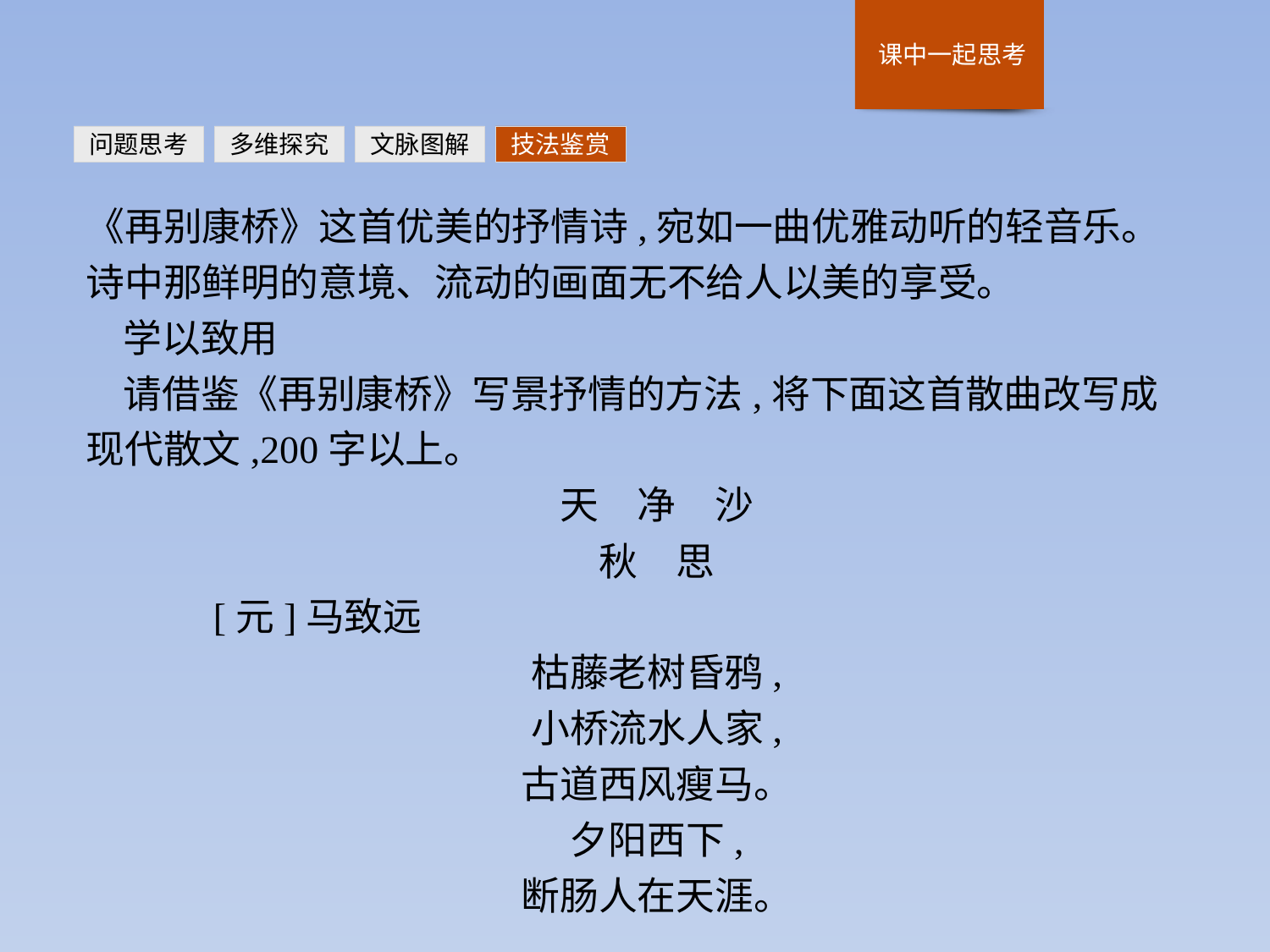

问题思考
多维探究
文脉图解
技法鉴赏
《再别康桥》这首优美的抒情诗,宛如一曲优雅动听的轻音乐。诗中那鲜明的意境、流动的画面无不给人以美的享受。
学以致用
请借鉴《再别康桥》写景抒情的方法,将下面这首散曲改写成现代散文,200字以上。
天　净　沙
秋　思
	[元]马致远
枯藤老树昏鸦,
小桥流水人家,
古道西风瘦马。
夕阳西下,
断肠人在天涯。